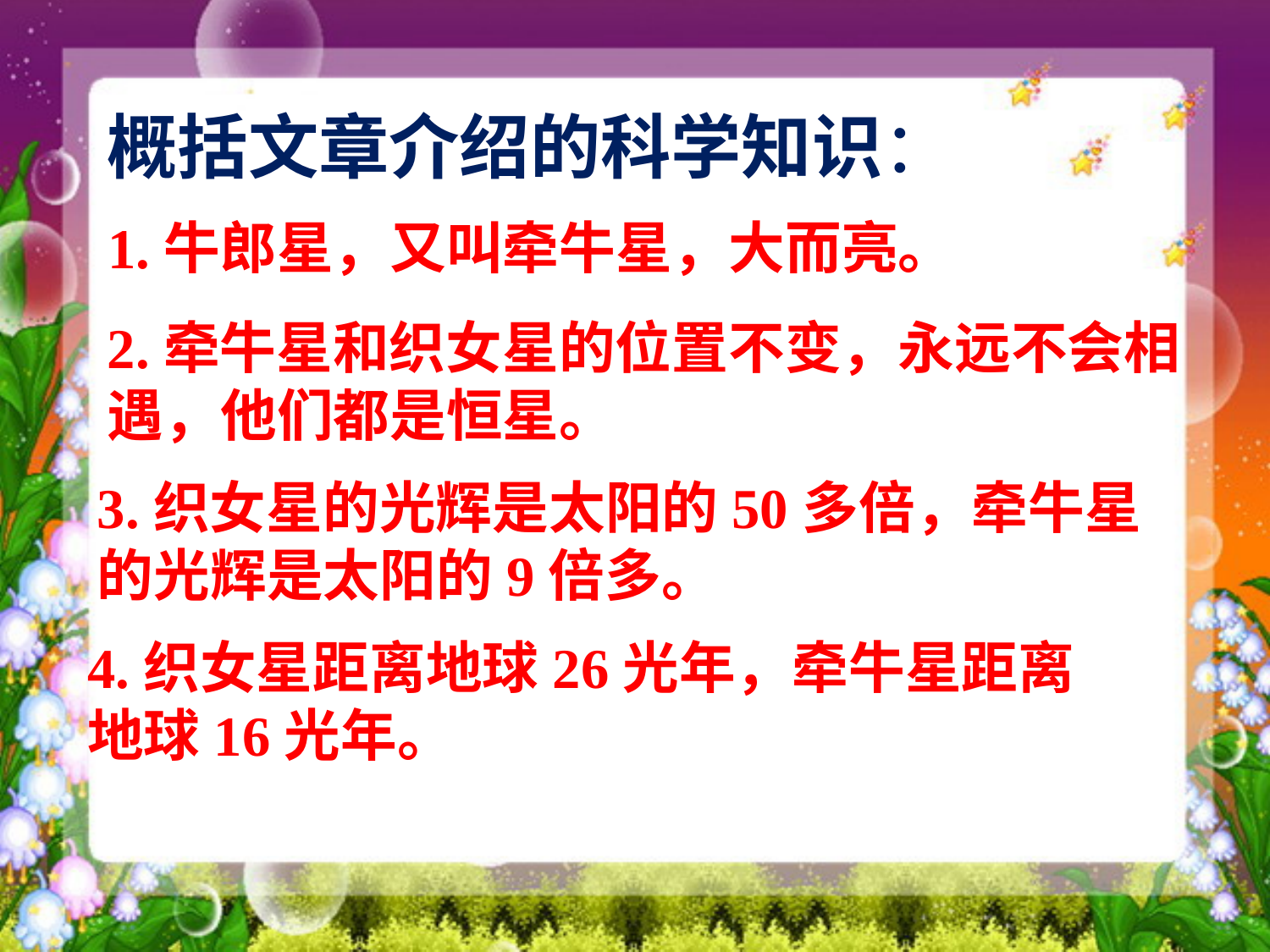

概括文章介绍的科学知识：

1.牛郎星，又叫牵牛星，大而亮。
2.牵牛星和织女星的位置不变，永远不会相遇，他们都是恒星。
3.织女星的光辉是太阳的50多倍，牵牛星的光辉是太阳的9倍多。
4.织女星距离地球26光年，牵牛星距离地球16光年。